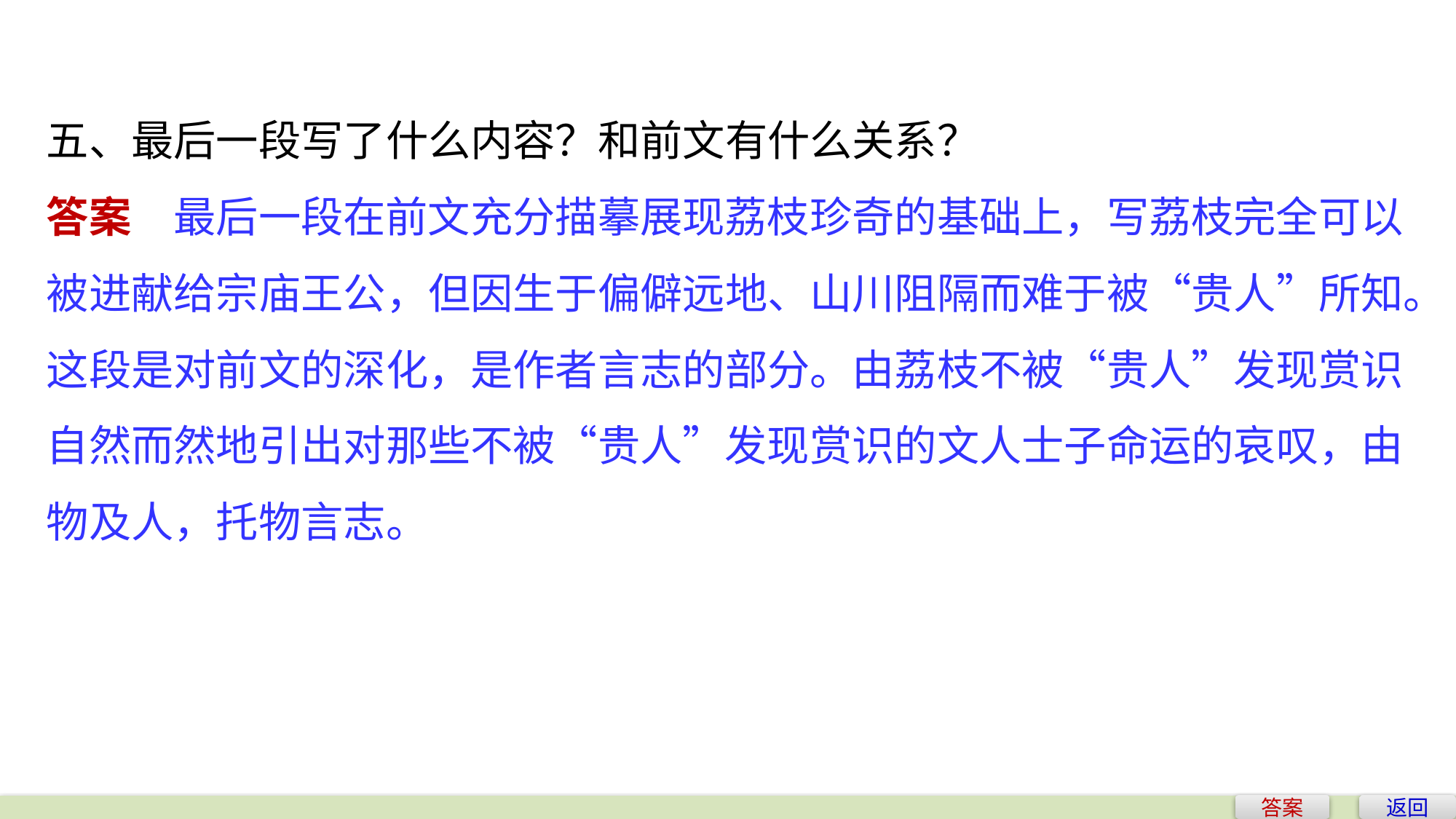

五、最后一段写了什么内容？和前文有什么关系？
答案　最后一段在前文充分描摹展现荔枝珍奇的基础上，写荔枝完全可以被进献给宗庙王公，但因生于偏僻远地、山川阻隔而难于被“贵人”所知。这段是对前文的深化，是作者言志的部分。由荔枝不被“贵人”发现赏识自然而然地引出对那些不被“贵人”发现赏识的文人士子命运的哀叹，由物及人，托物言志。
答案
返回